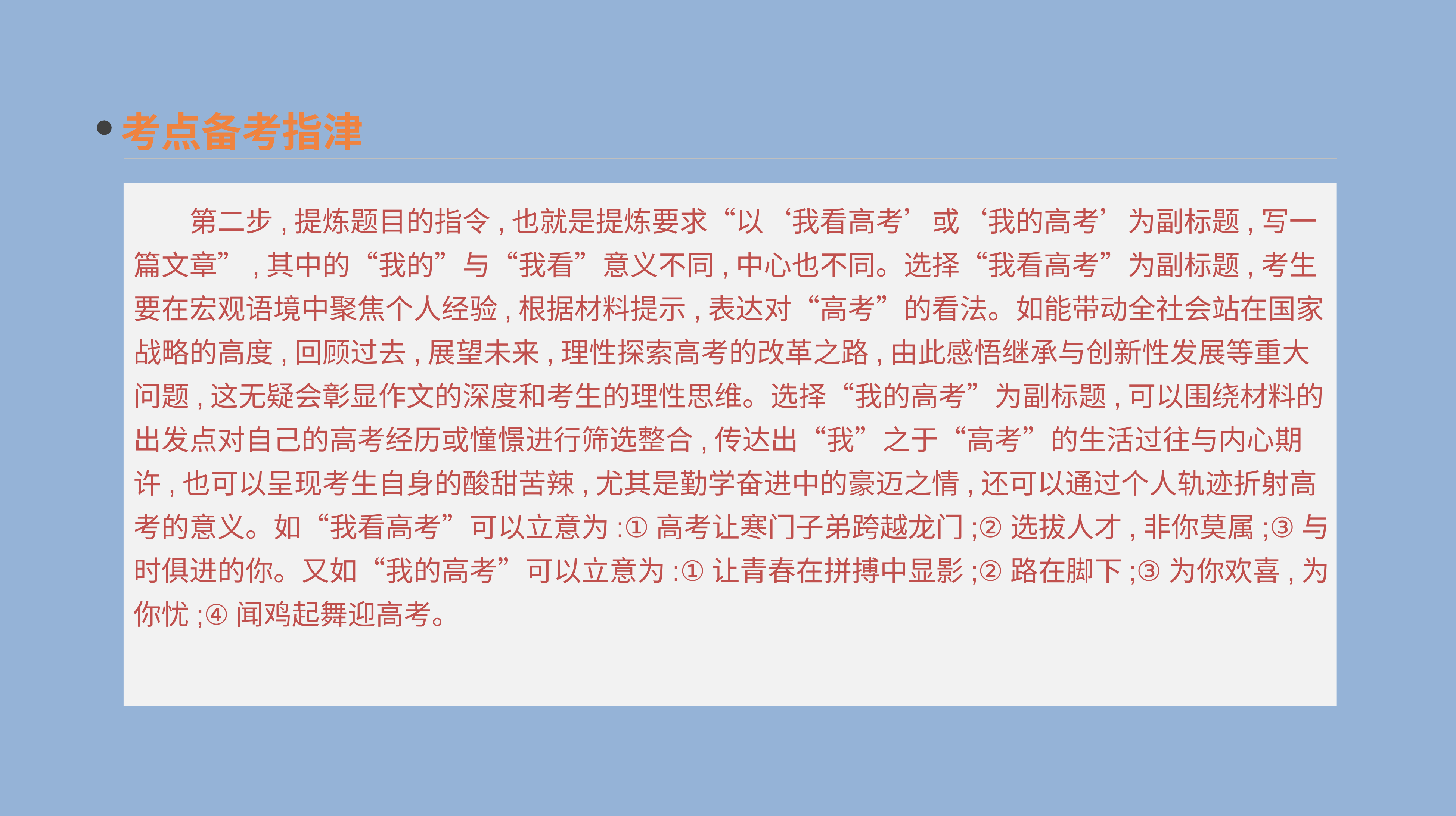

考点备考指津

　　第二步,提炼题目的指令,也就是提炼要求“以‘我看高考’或‘我的高考’为副标题,写一篇文章”,其中的“我的”与“我看”意义不同,中心也不同。选择“我看高考”为副标题,考生要在宏观语境中聚焦个人经验,根据材料提示,表达对“高考”的看法。如能带动全社会站在国家战略的高度,回顾过去,展望未来,理性探索高考的改革之路,由此感悟继承与创新性发展等重大问题,这无疑会彰显作文的深度和考生的理性思维。选择“我的高考”为副标题,可以围绕材料的出发点对自己的高考经历或憧憬进行筛选整合,传达出“我”之于“高考”的生活过往与内心期许,也可以呈现考生自身的酸甜苦辣,尤其是勤学奋进中的豪迈之情,还可以通过个人轨迹折射高考的意义。如“我看高考”可以立意为:①高考让寒门子弟跨越龙门;②选拔人才,非你莫属;③与时俱进的你。又如“我的高考”可以立意为:①让青春在拼搏中显影;②路在脚下;③为你欢喜,为你忧;④闻鸡起舞迎高考。